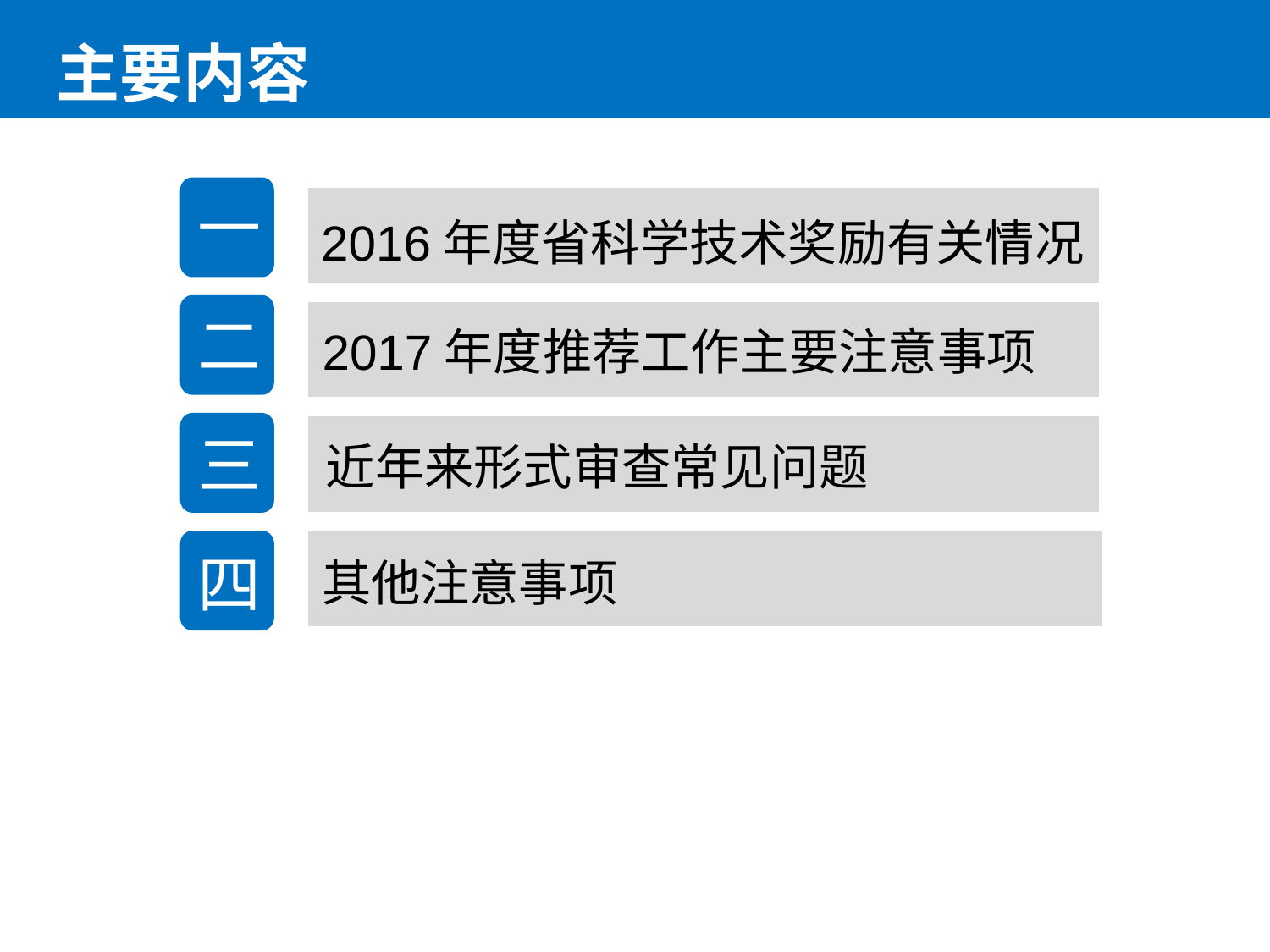

主要内容

一

2016年度省科学技术奖励有关情况

二

2017年度推荐工作主要注意事项

三
近年来形式审查常见问题

四
其他注意事项